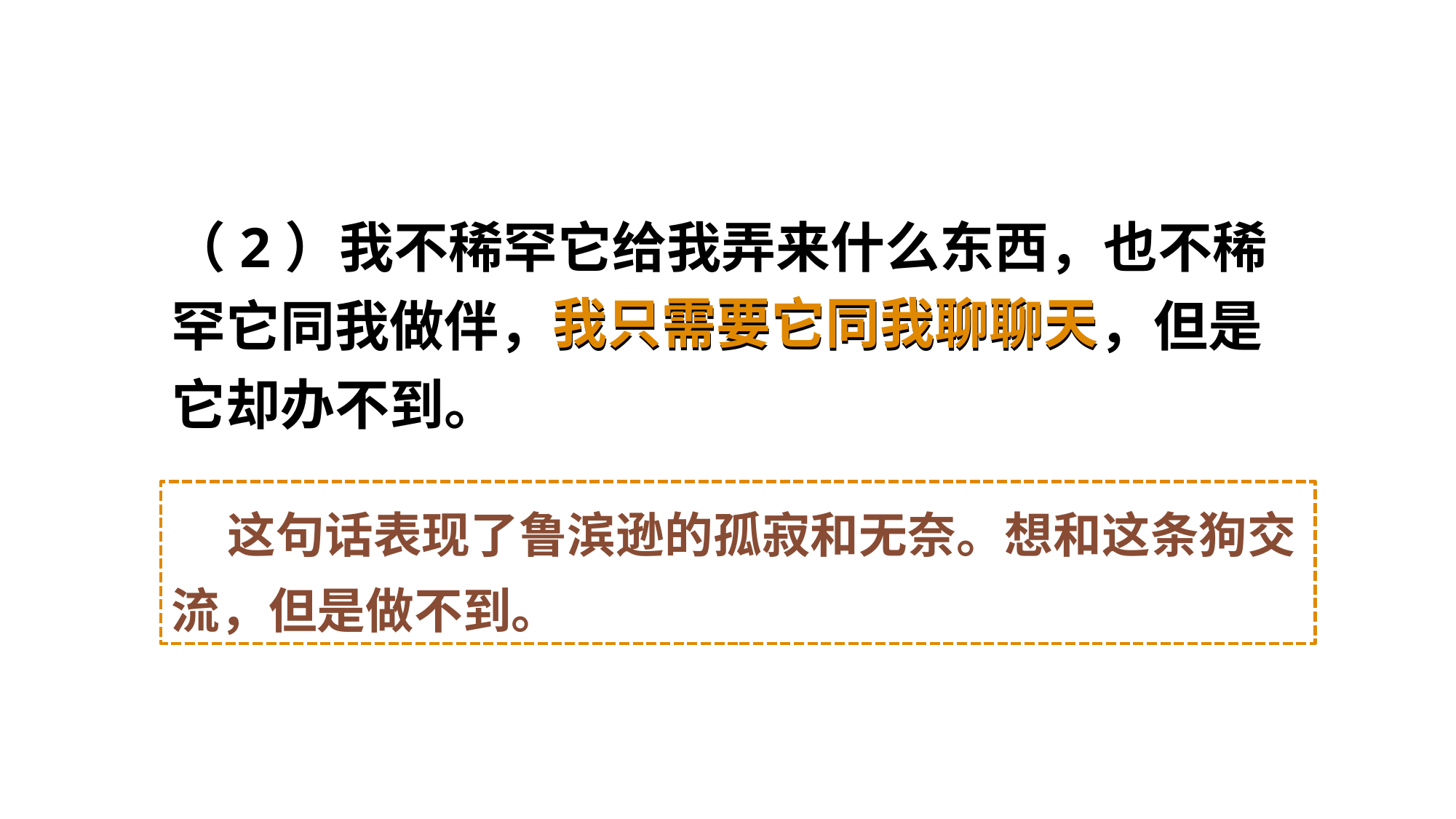

（2）我不稀罕它给我弄来什么东西，也不稀罕它同我做伴，我只需要它同我聊聊天，但是它却办不到。
我只需要它同我聊聊天
    这句话表现了鲁滨逊的孤寂和无奈。想和这条狗交流，但是做不到。